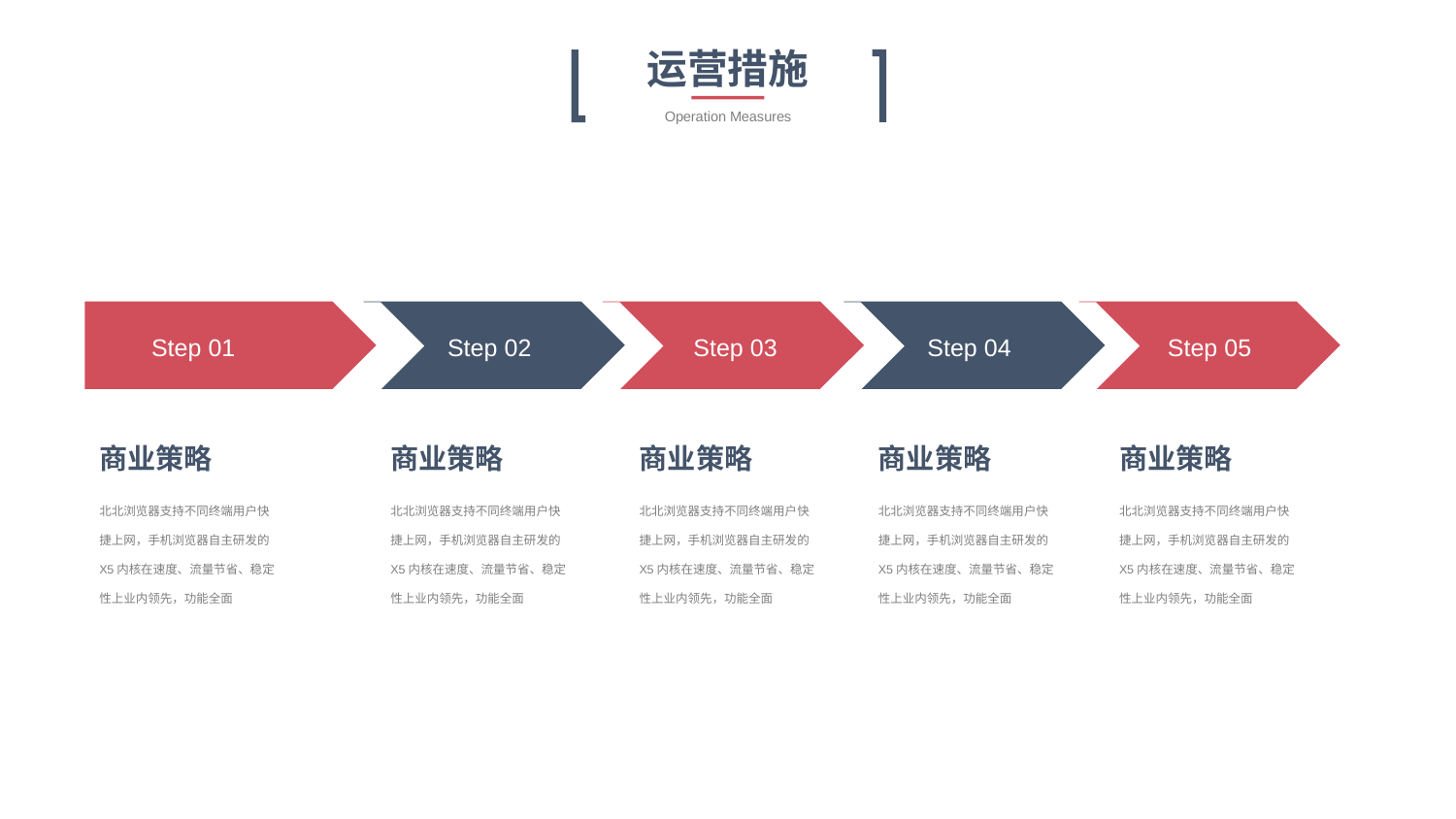

运营措施

Operation Measures

Step 01
Step 02
Step 03
Step 04
Step 05
商业策略
商业策略
商业策略
商业策略
商业策略
北北浏览器支持不同终端用户快捷上网，手机浏览器自主研发的X5内核在速度、流量节省、稳定性上业内领先，功能全面
北北浏览器支持不同终端用户快捷上网，手机浏览器自主研发的X5内核在速度、流量节省、稳定性上业内领先，功能全面
北北浏览器支持不同终端用户快捷上网，手机浏览器自主研发的X5内核在速度、流量节省、稳定性上业内领先，功能全面
北北浏览器支持不同终端用户快捷上网，手机浏览器自主研发的X5内核在速度、流量节省、稳定性上业内领先，功能全面
北北浏览器支持不同终端用户快捷上网，手机浏览器自主研发的X5内核在速度、流量节省、稳定性上业内领先，功能全面